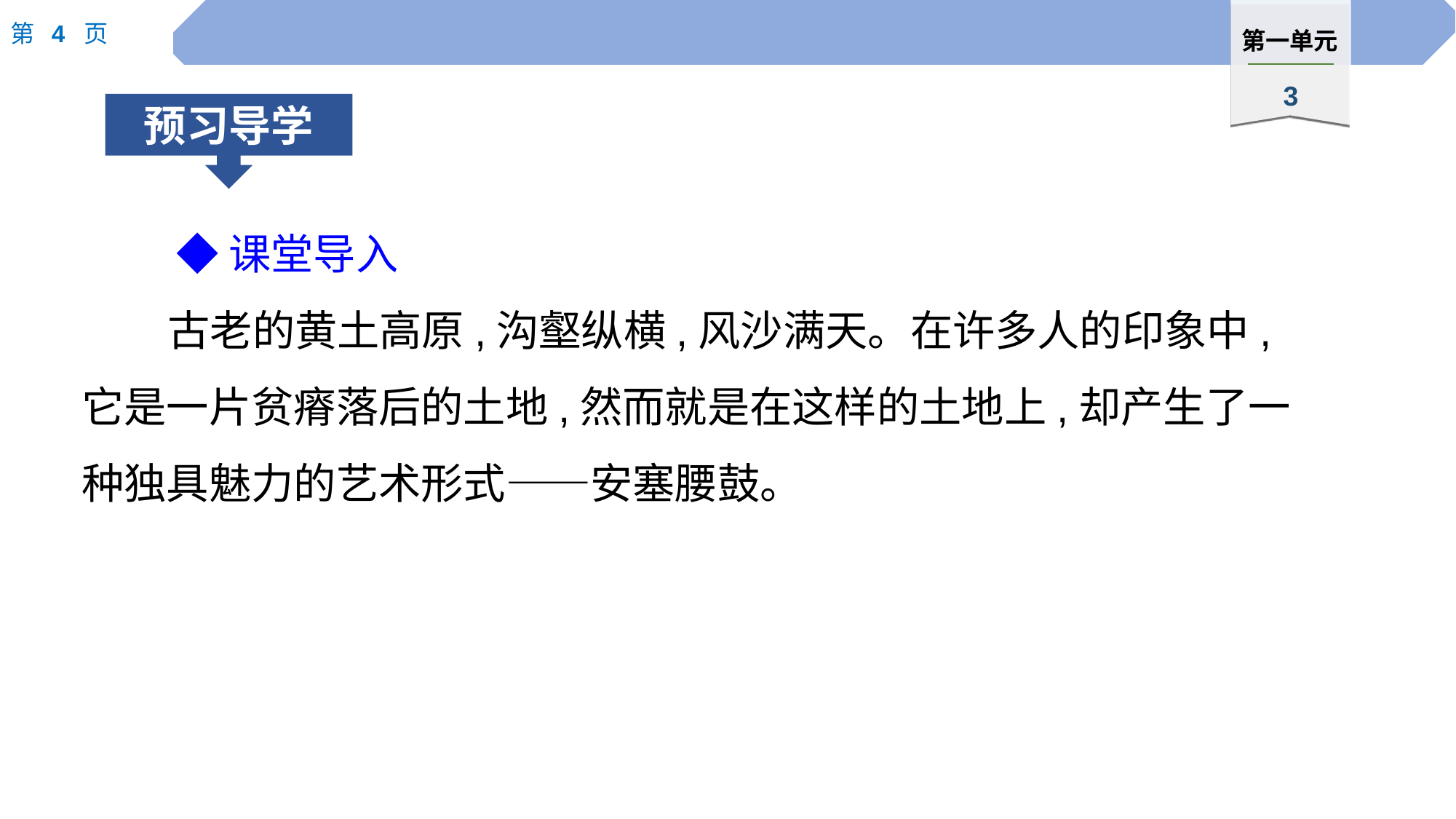

◆课堂导入

古老的黄土高原,沟壑纵横,风沙满天。在许多人的印象中,它是一片贫瘠落后的土地,然而就是在这样的土地上,却产生了一种独具魅力的艺术形式——安塞腰鼓。